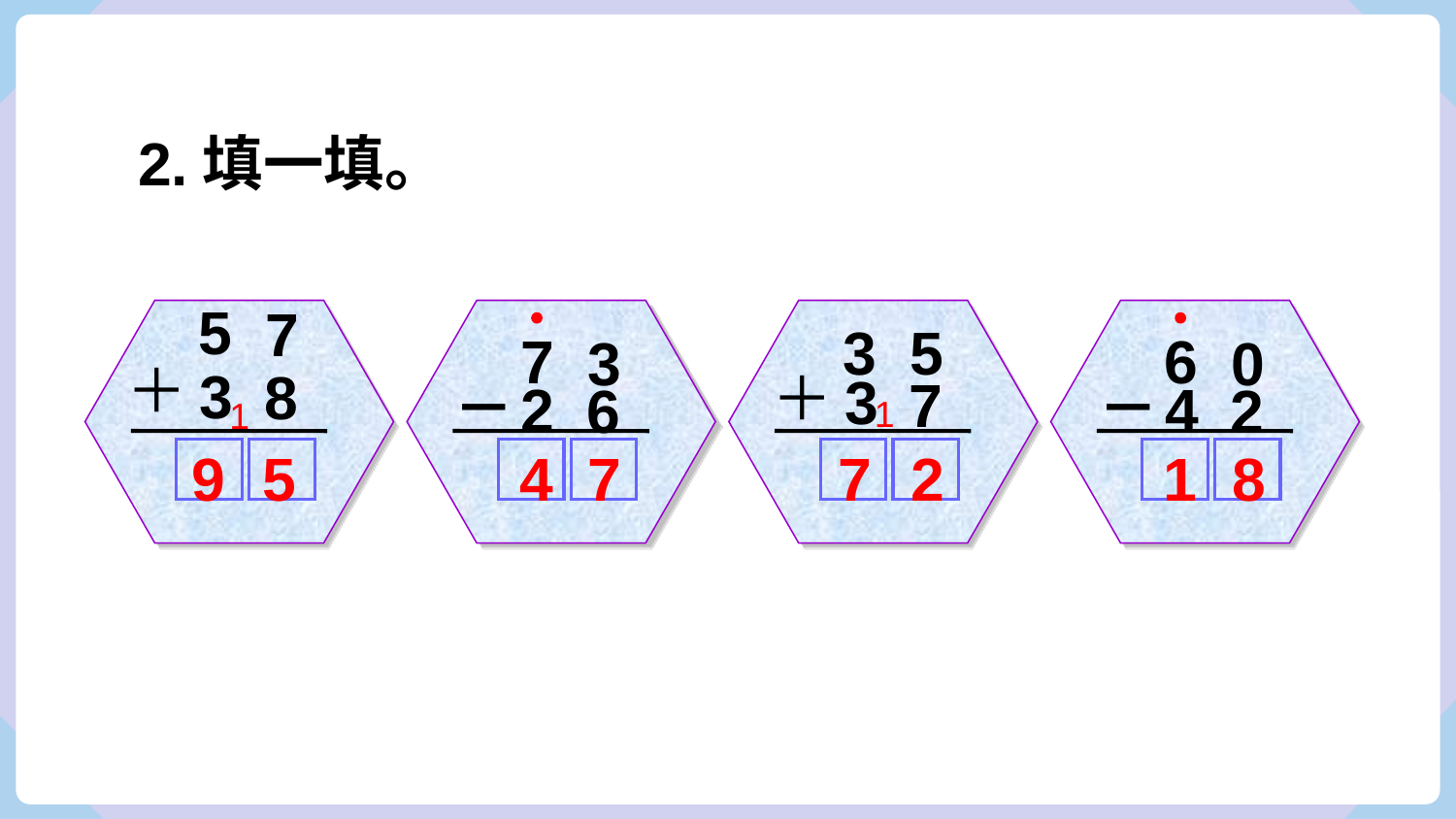

2.填一填。
5
7

3
8
＋

3
5

3
7
＋

7
3
－
2
6

6
0
－
4
2

1
1
9
5
4
7
7
2
1
8